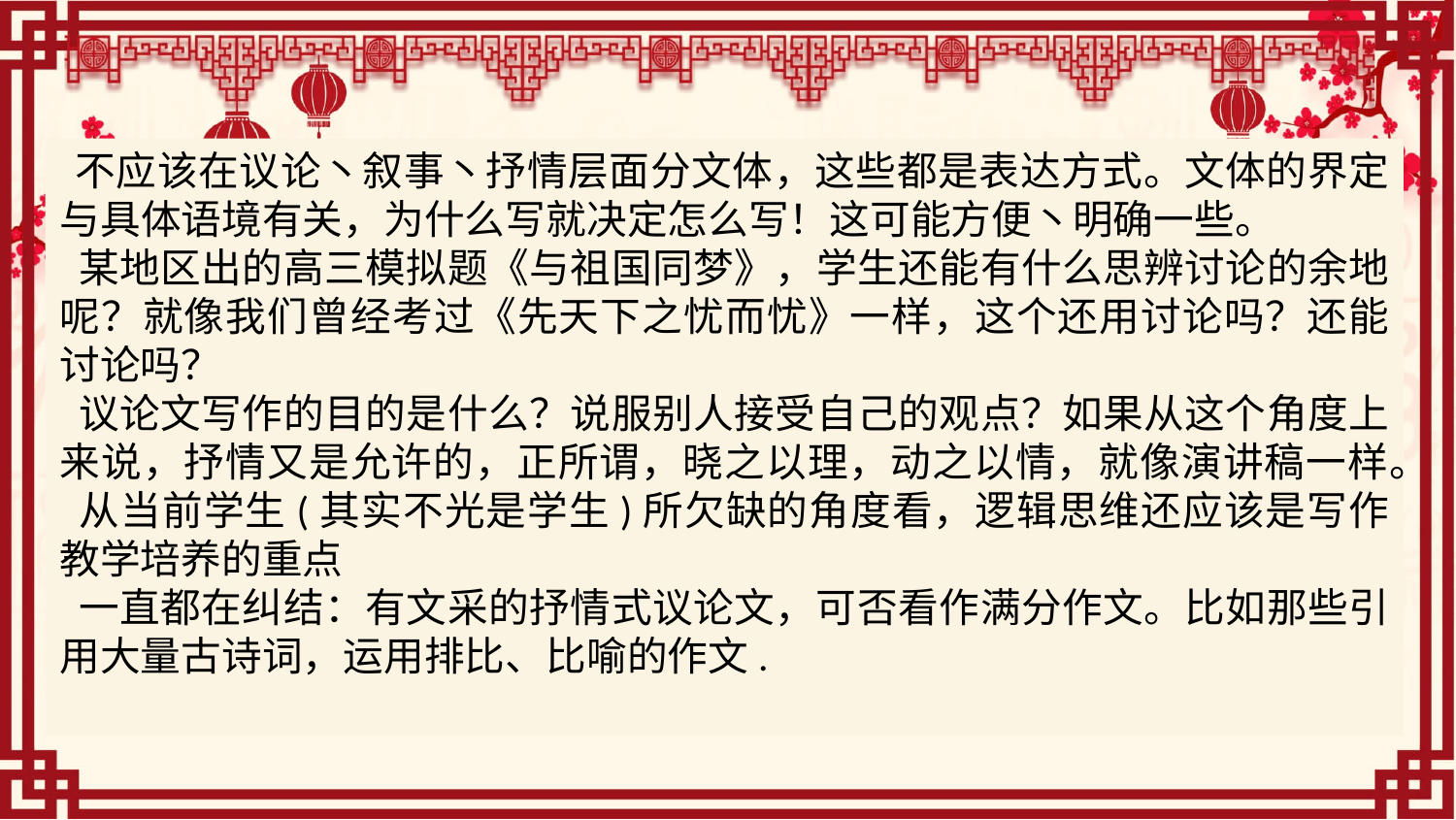

不应该在议论丶叙事丶抒情层面分文体，这些都是表达方式。文体的界定与具体语境有关，为什么写就决定怎么写！这可能方便丶明确一些。
 某地区出的高三模拟题《与祖国同梦》，学生还能有什么思辨讨论的余地呢？就像我们曾经考过《先天下之忧而忧》一样，这个还用讨论吗？还能讨论吗？
 议论文写作的目的是什么？说服别人接受自己的观点？如果从这个角度上来说，抒情又是允许的，正所谓，晓之以理，动之以情，就像演讲稿一样。
 从当前学生(其实不光是学生)所欠缺的角度看，逻辑思维还应该是写作教学培养的重点
 一直都在纠结：有文采的抒情式议论文，可否看作满分作文。比如那些引用大量古诗词，运用排比、比喻的作文.